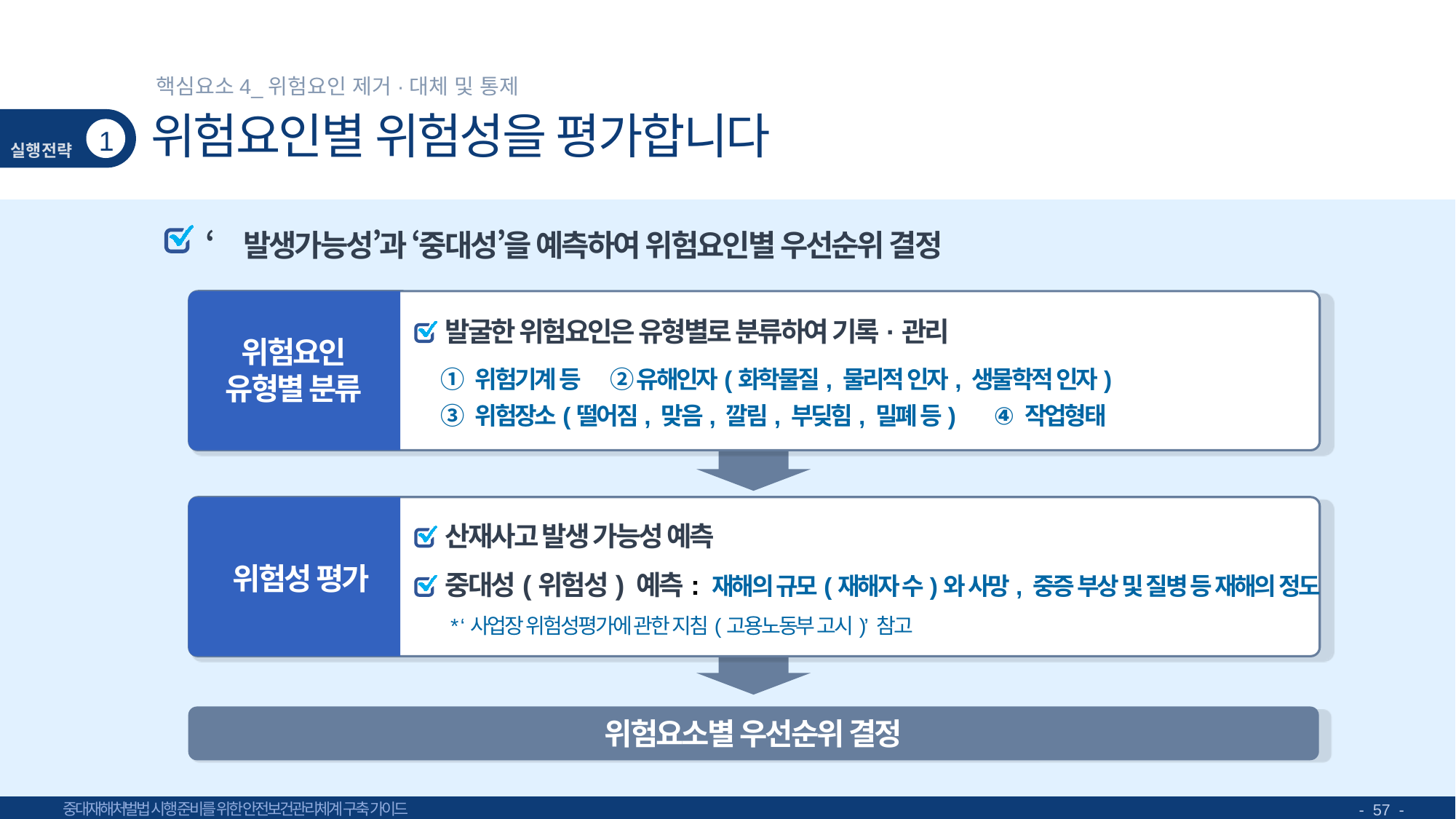

핵심요소4_위험요인 제거·대체 및 통제
# 위험요인별 위험성을 평가합니다
1
‘발생가능성’과 ‘중대성’을 예측하여 위험요인별 우선순위 결정

발굴한 위험요인은 유형별로 분류하여 기록·관리

위험요인
유형별 분류
① 위험기계 등       ② 유해인자(화학물질, 물리적 인자, 생물학적 인자)
③ 위험장소(떨어짐, 맞음, 깔림, 부딪힘, 밀폐 등)         ④ 작업형태

산재사고 발생 가능성 예측

위험성 평가
중대성(위험성) 예측: 재해의 규모(재해자 수)와 사망, 중증 부상 및 질병 등 재해의 정도

* ‘사업장 위험성평가에 관한 지침(고용노동부 고시)’ 참고

위험요소별 우선순위 결정
-  57  -